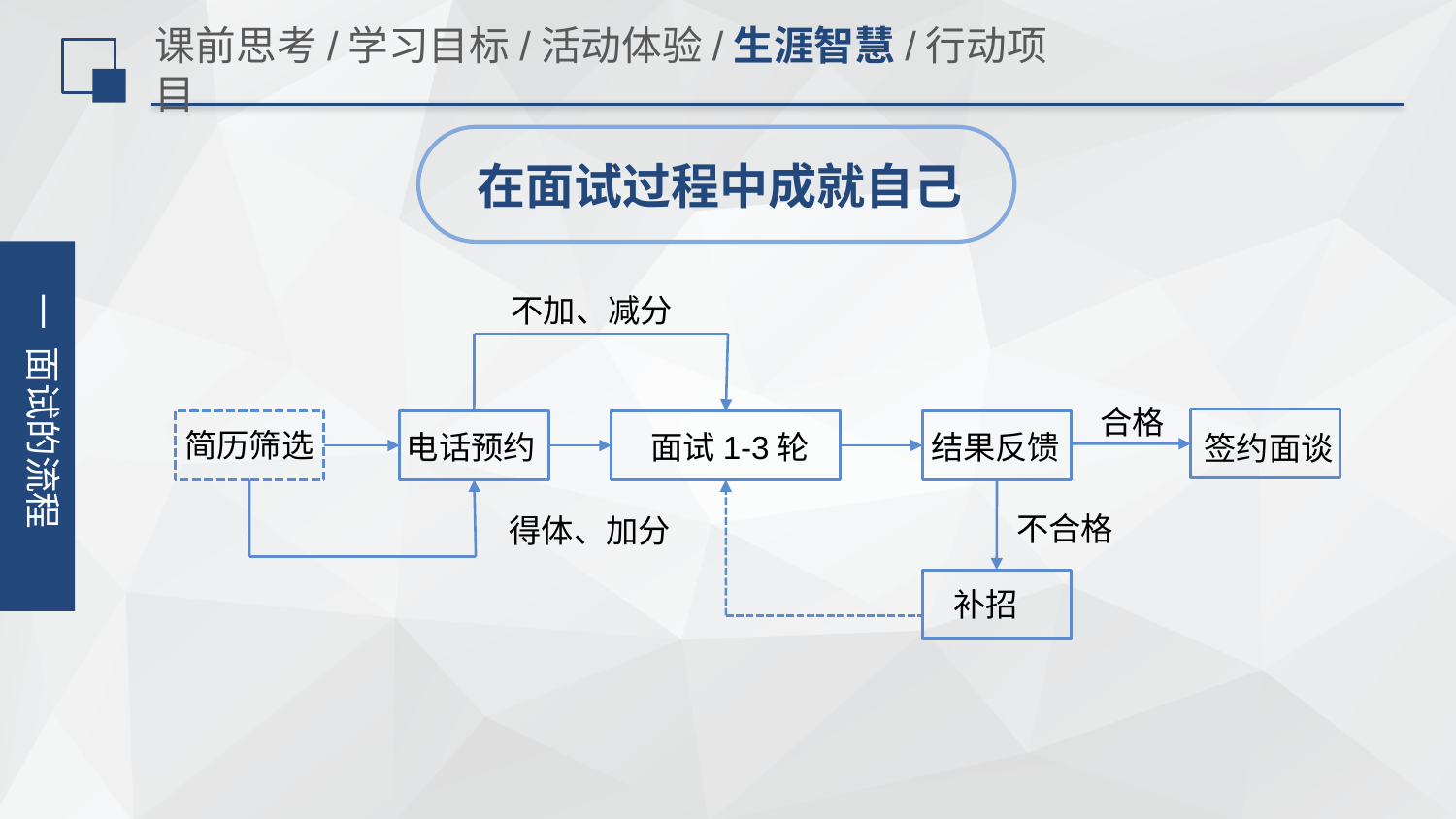

# 课前思考/学习目标/活动体验/生涯智慧/行动项目

在面试过程中成就自己

一  面试的流程
不加、减分
合格

简历筛选
电话预约
结果反馈
面试1-3轮
签约面谈
不合格
得体、加分

补招